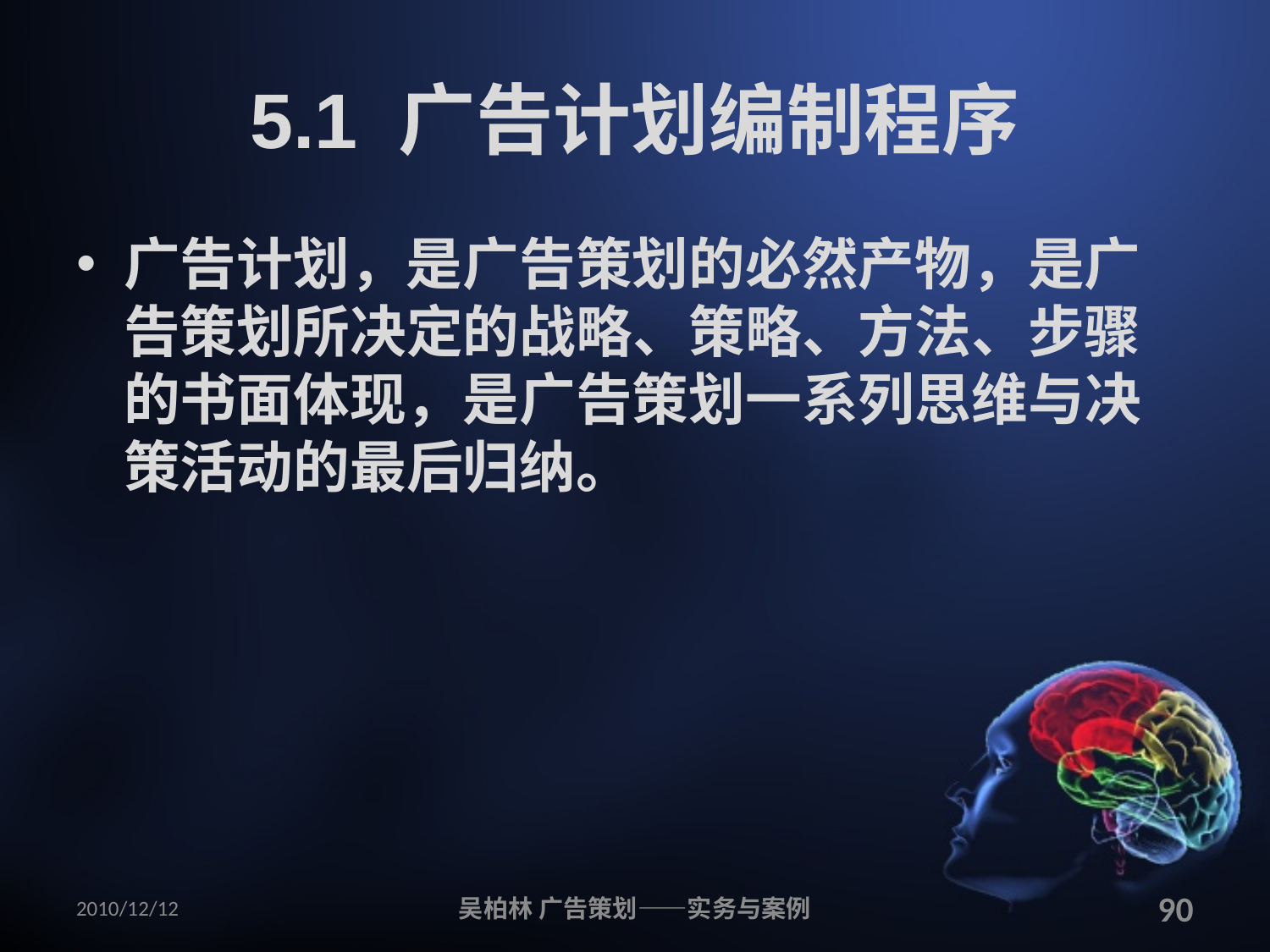

# 5.1 广告计划编制程序
广告计划，是广告策划的必然产物，是广告策划所决定的战略、策略、方法、步骤的书面体现，是广告策划一系列思维与决策活动的最后归纳。
2010/12/12
吴柏林 广告策划——实务与案例
90